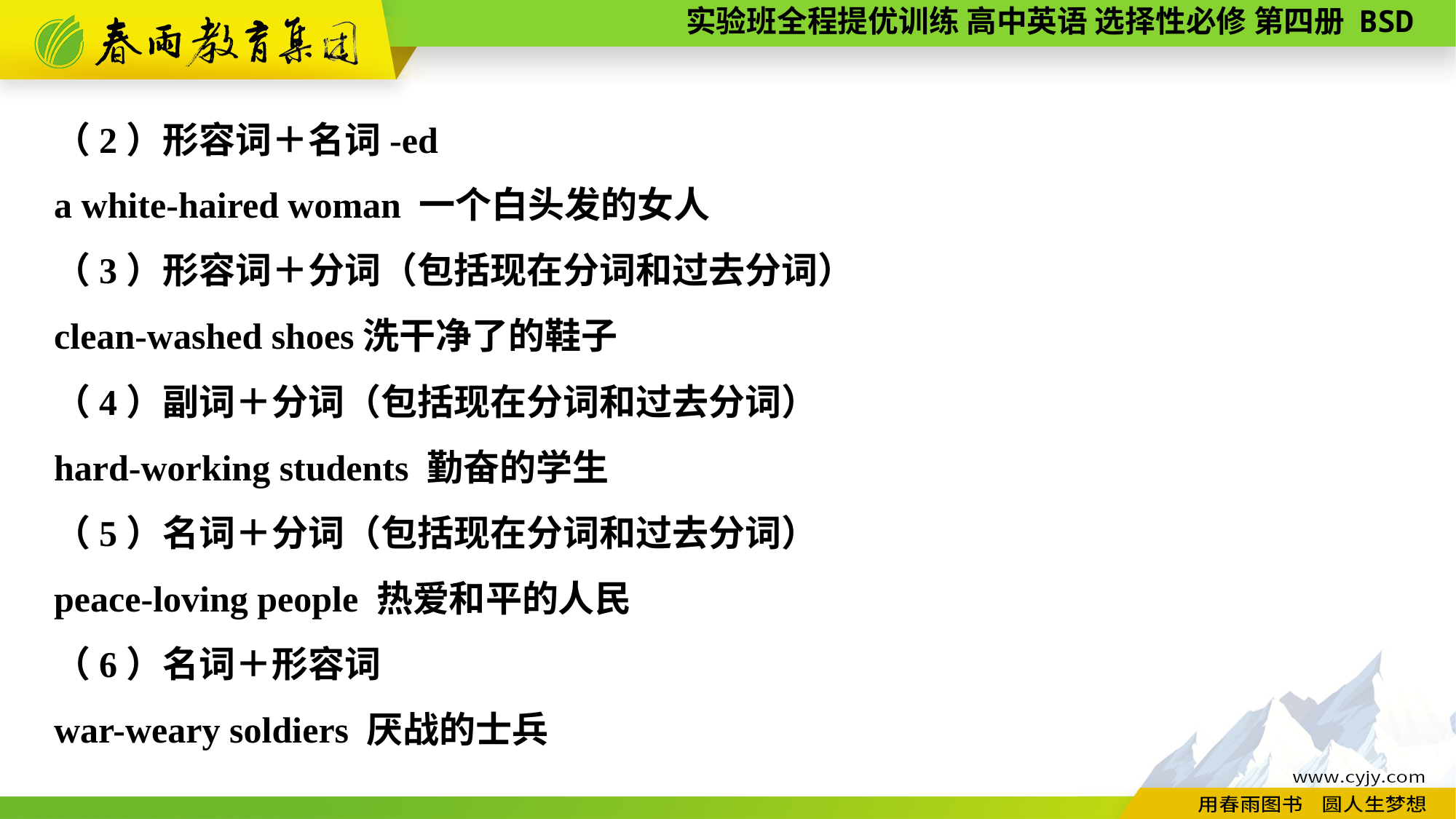

（2）形容词＋名词-ed
a white-haired woman 一个白头发的女人
（3）形容词＋分词（包括现在分词和过去分词）
clean-washed shoes洗干净了的鞋子
（4）副词＋分词（包括现在分词和过去分词）
hard-working students 勤奋的学生
（5）名词＋分词（包括现在分词和过去分词）
peace-loving people 热爱和平的人民
（6）名词＋形容词
war-weary soldiers 厌战的士兵